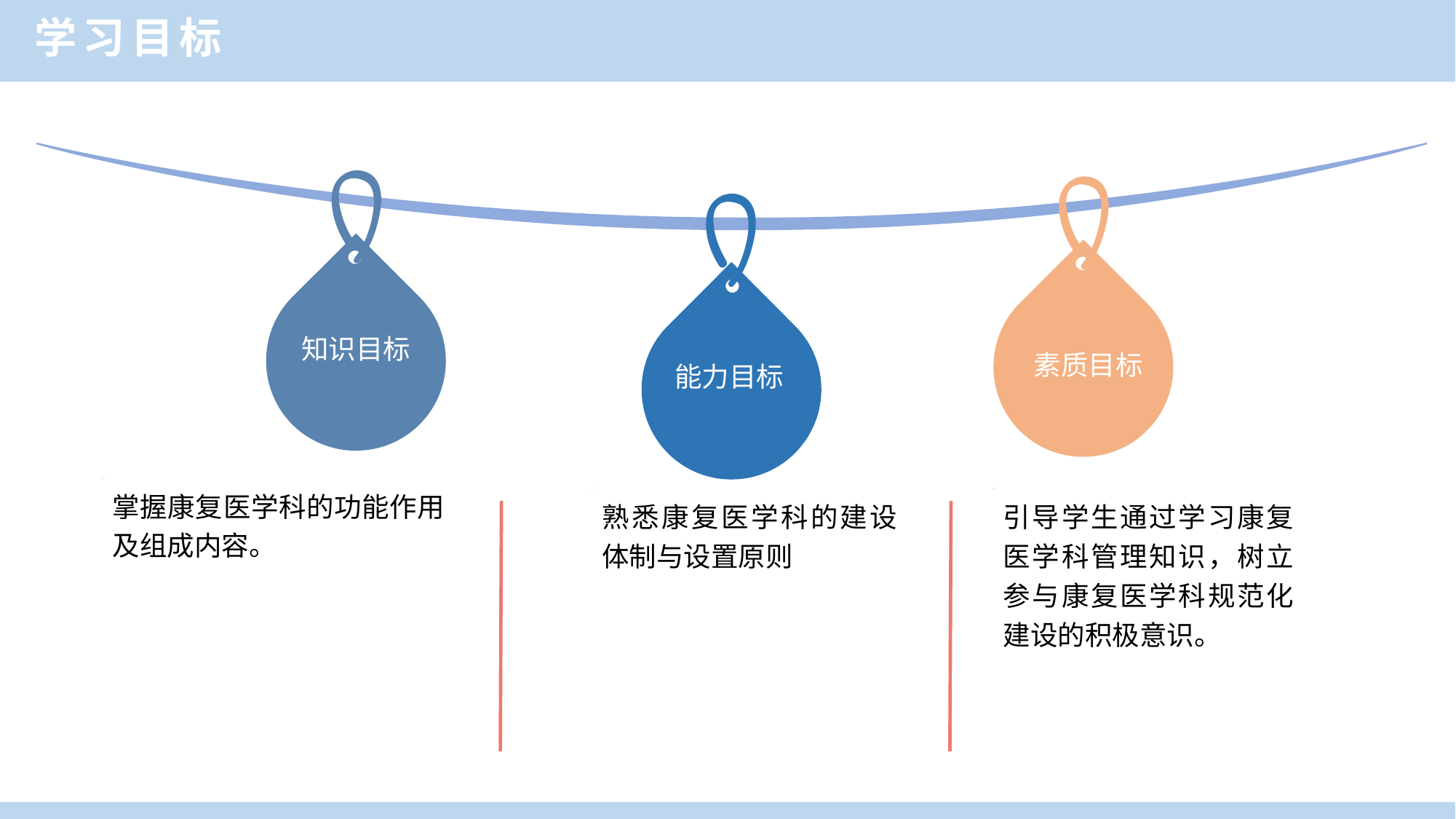

学习目标

知识目标

素质目标

能力目标
掌握康复医学科的功能作用及组成内容。
熟悉康复医学科的建设体制与设置原则
引导学生通过学习康复医学科管理知识，树立参与康复医学科规范化建设的积极意识。